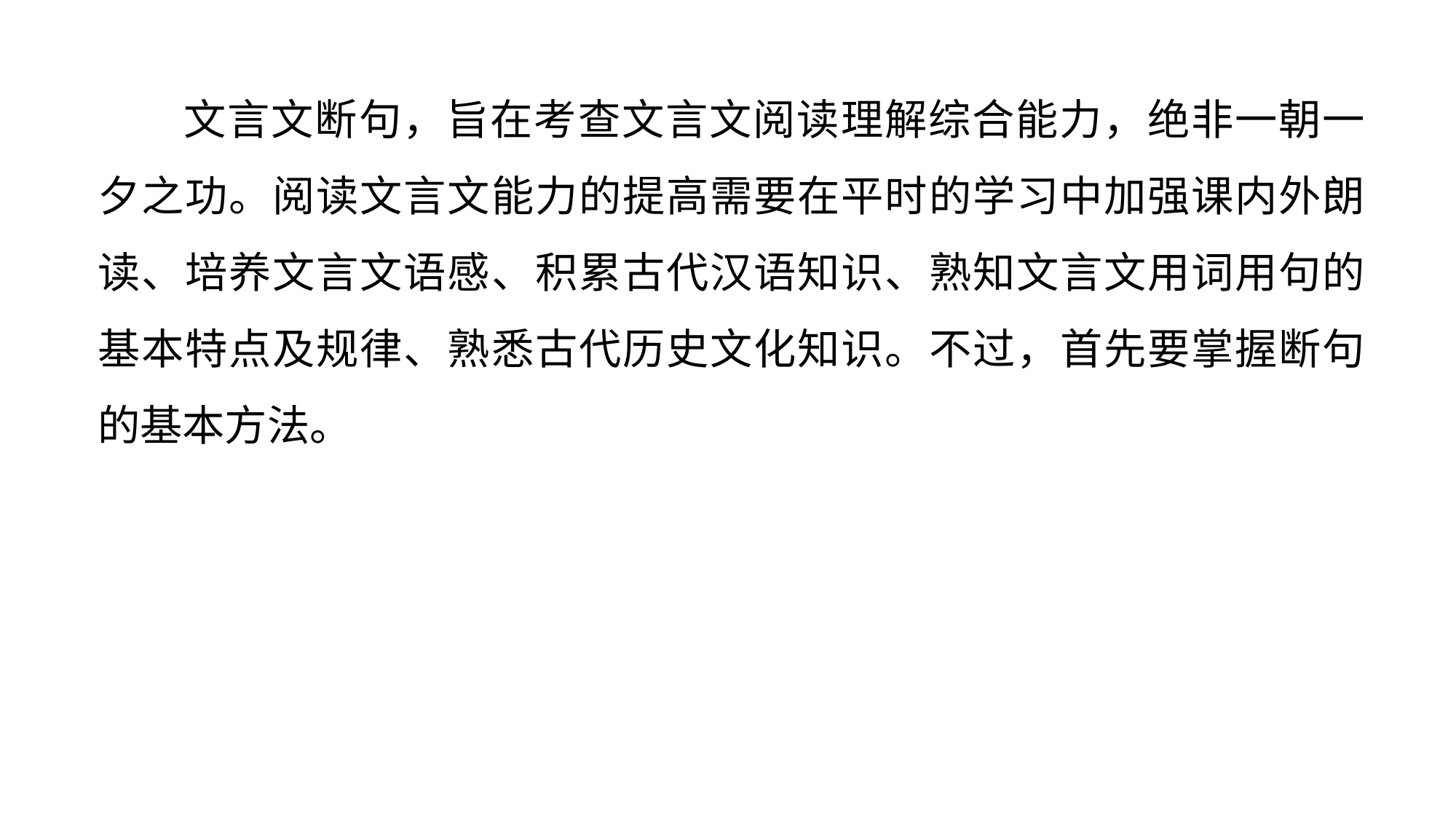

文言文断句，旨在考查文言文阅读理解综合能力，绝非一朝一夕之功。阅读文言文能力的提高需要在平时的学习中加强课内外朗读、培养文言文语感、积累古代汉语知识、熟知文言文用词用句的基本特点及规律、熟悉古代历史文化知识。不过，首先要掌握断句的基本方法。